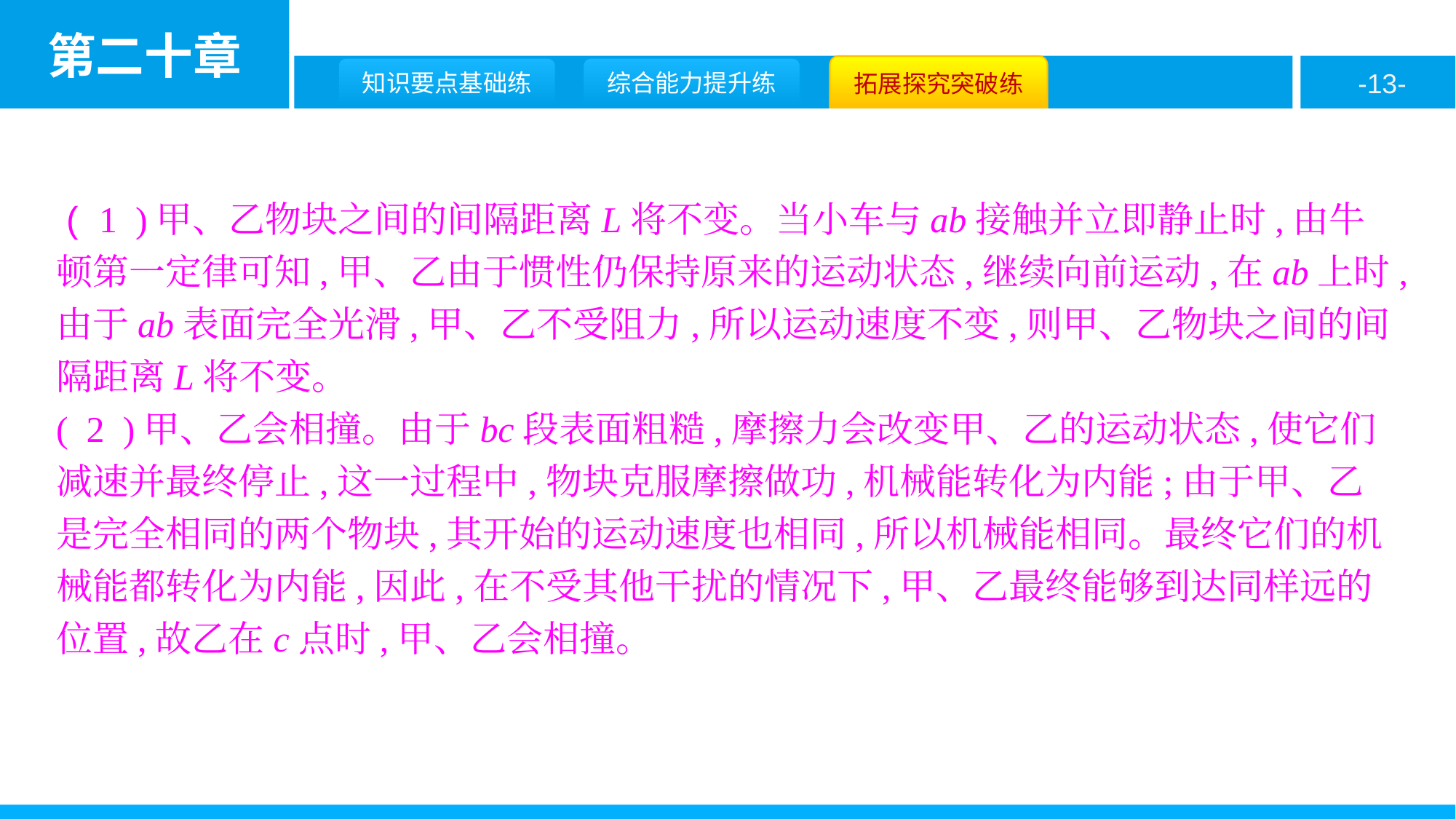

(  1  )甲、乙物块之间的间隔距离L将不变。当小车与ab接触并立即静止时,由牛顿第一定律可知,甲、乙由于惯性仍保持原来的运动状态,继续向前运动,在ab上时,由于ab表面完全光滑,甲、乙不受阻力,所以运动速度不变,则甲、乙物块之间的间隔距离L将不变。
(  2  )甲、乙会相撞。由于bc段表面粗糙,摩擦力会改变甲、乙的运动状态,使它们减速并最终停止,这一过程中,物块克服摩擦做功,机械能转化为内能;由于甲、乙是完全相同的两个物块,其开始的运动速度也相同,所以机械能相同。最终它们的机械能都转化为内能,因此,在不受其他干扰的情况下,甲、乙最终能够到达同样远的位置,故乙在c点时,甲、乙会相撞。